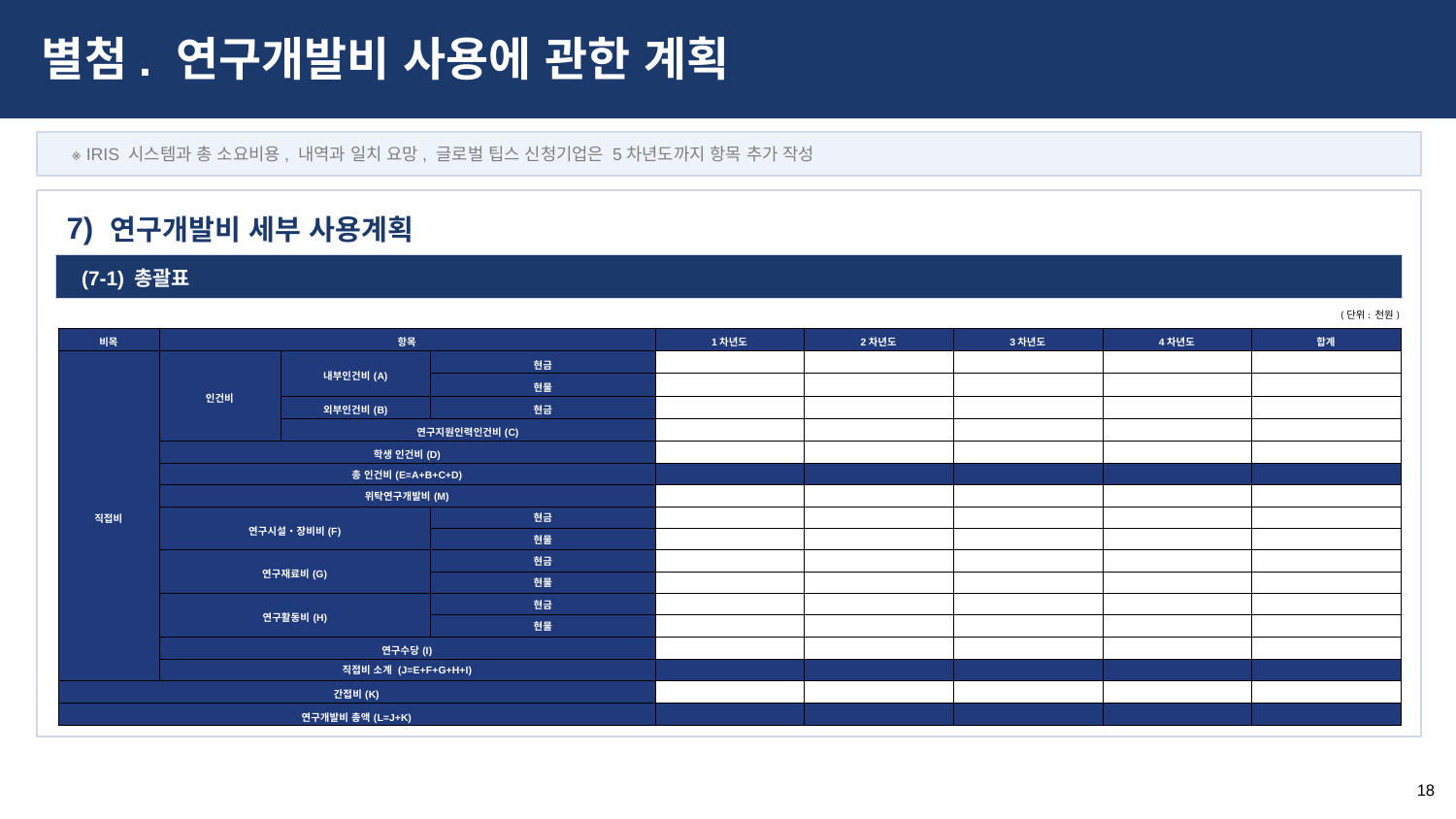

별첨. 연구개발비 사용에 관한 계획

※ IRIS 시스템과 총 소요비용, 내역과 일치 요망, 글로벌 팁스 신청기업은 5차년도까지 항목 추가 작성

연구개발비 세부 사용계획
7)

| (7-1) 총괄표 |
| --- |
(단위: 천원)

| 비목 | 항목 |  |  | 1차년도 | 2차년도 | 3차년도 | 4차년도 | 합계 |
| --- | --- | --- | --- | --- | --- | --- | --- | --- |
| 직접비 | 인건비 | 내부인건비(A) | 현금 |  |  |  |  |  |
|  |  |  | 현물 |  |  |  |  |  |
|  |  | 외부인건비(B) | 현금 |  |  |  |  |  |
|  |  | 연구지원인력인건비(C) |  |  |  |  |  |  |
|  | 학생 인건비(D) |  |  |  |  |  |  |  |
|  | 총 인건비(E=A+B+C+D) |  |  |  |  |  |  |  |
|  | 위탁연구개발비(M) |  |  |  |  |  |  |  |
|  | 연구시설‧장비비(F) |  | 현금 |  |  |  |  |  |
|  |  |  | 현물 |  |  |  |  |  |
|  | 연구재료비(G) |  | 현금 |  |  |  |  |  |
|  |  |  | 현물 |  |  |  |  |  |
|  | 연구활동비(H) |  | 현금 |  |  |  |  |  |
|  |  |  | 현물 |  |  |  |  |  |
|  | 연구수당(I) |  |  |  |  |  |  |  |
|  | 직접비 소계 (J=E+F+G+H+I) |  |  |  |  |  |  |  |
| 간접비(K) |  |  |  |  |  |  |  |  |
| 연구개발비 총액(L=J+K) |  |  |  |  |  |  |  |  |
18